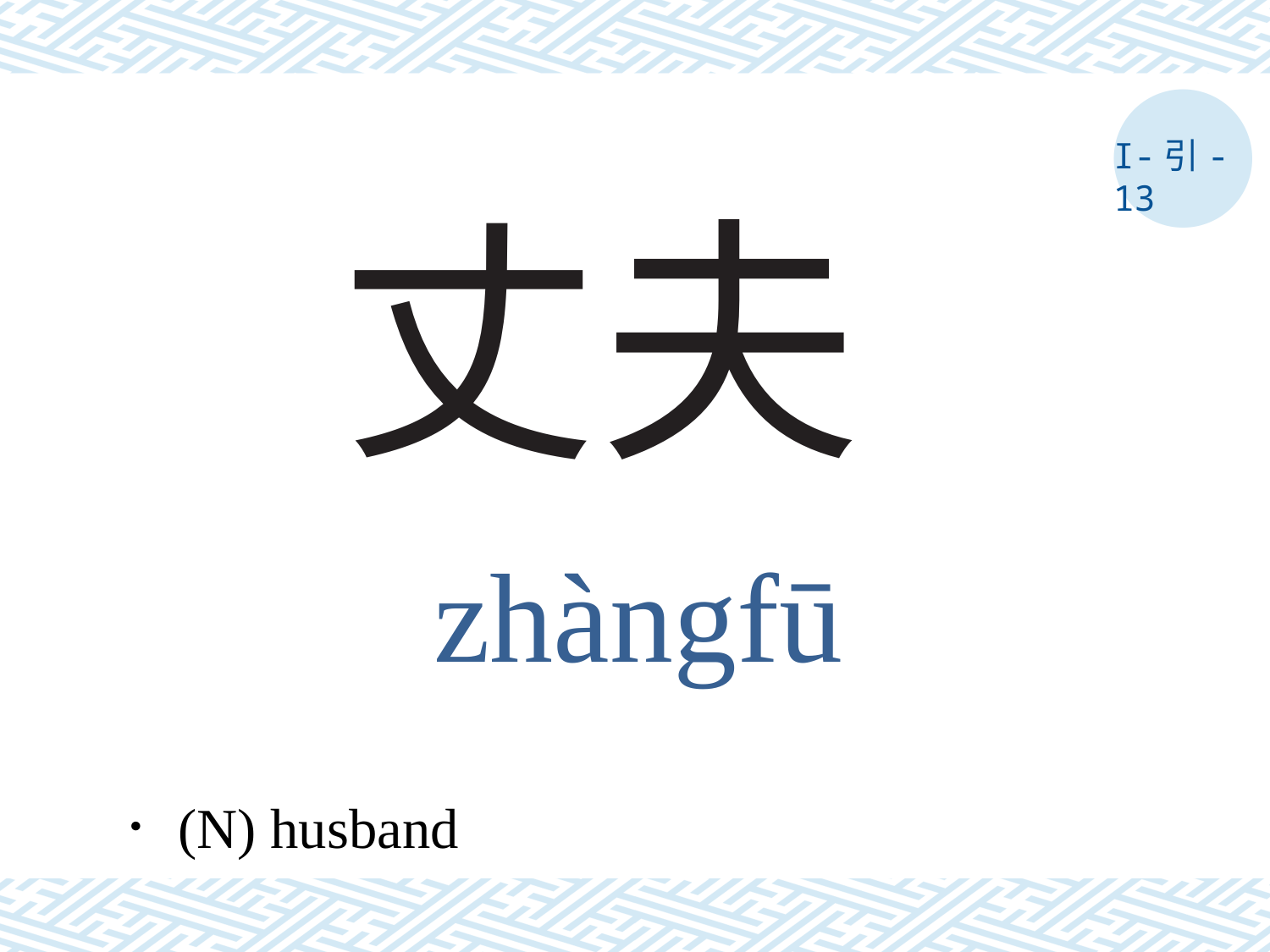

I-引- 13

# 丈夫
zhàngfū
．(N) husband